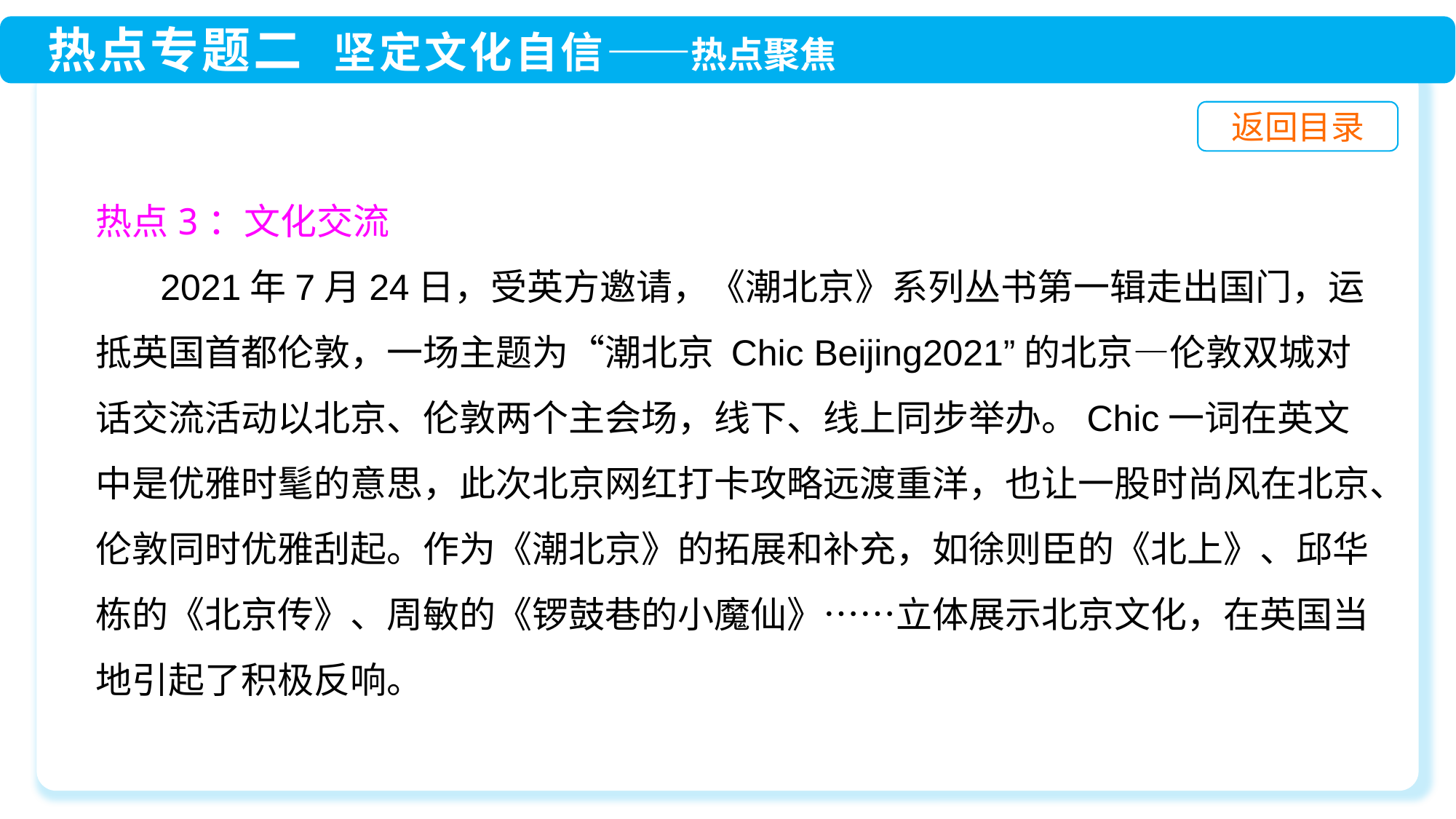

热点3：文化交流
 2021年7月24日，受英方邀请，《潮北京》系列丛书第一辑走出国门，运抵英国首都伦敦，一场主题为“潮北京 Chic Beijing2021”的北京—伦敦双城对话交流活动以北京、伦敦两个主会场，线下、线上同步举办。Chic一词在英文中是优雅时髦的意思，此次北京网红打卡攻略远渡重洋，也让一股时尚风在北京、伦敦同时优雅刮起。作为《潮北京》的拓展和补充，如徐则臣的《北上》、邱华栋的《北京传》、周敏的《锣鼓巷的小魔仙》……立体展示北京文化，在英国当地引起了积极反响。